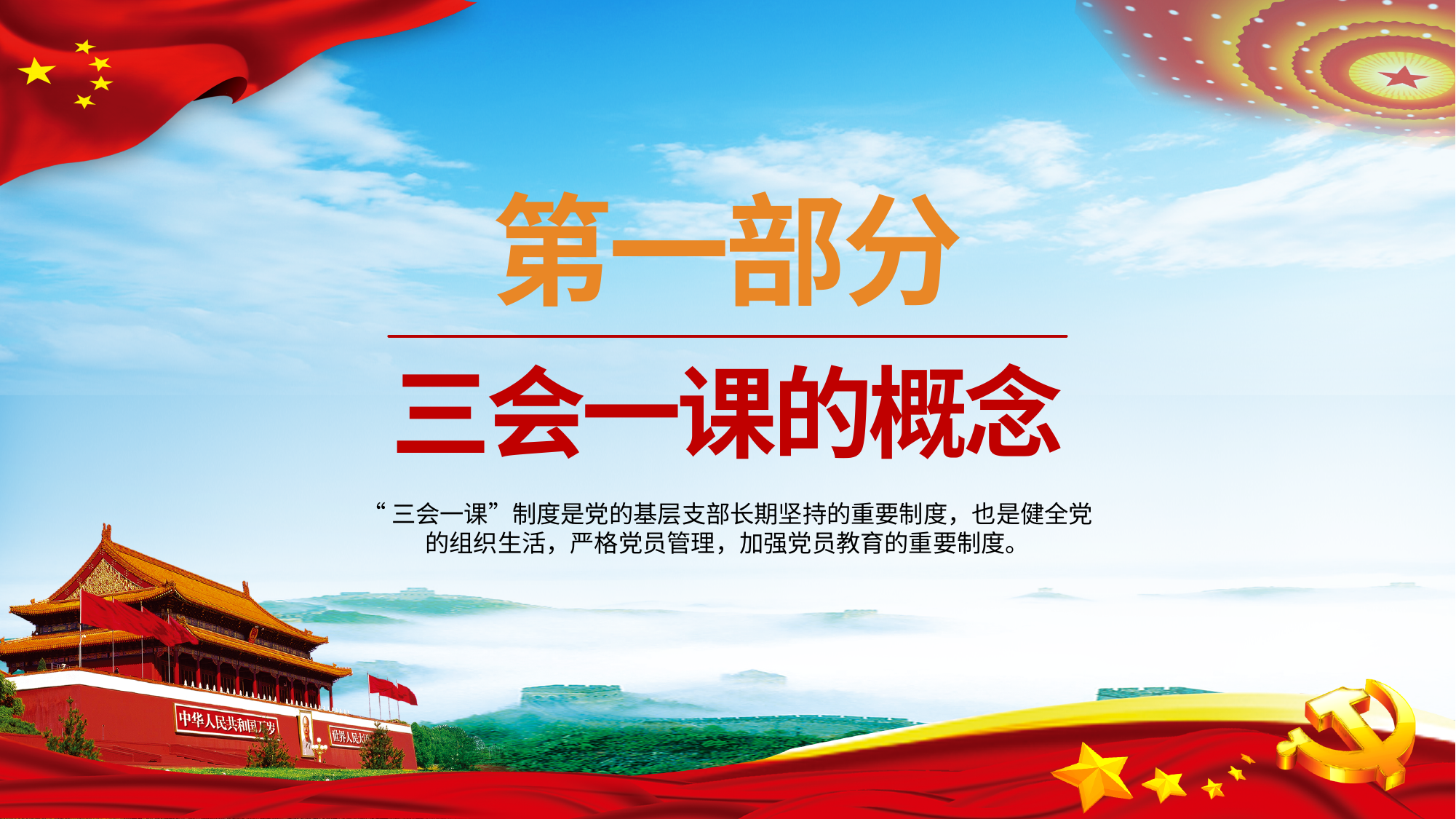

第一部分
三会一课的概念
“三会一课”制度是党的基层支部长期坚持的重要制度，也是健全党的组织生活，严格党员管理，加强党员教育的重要制度。